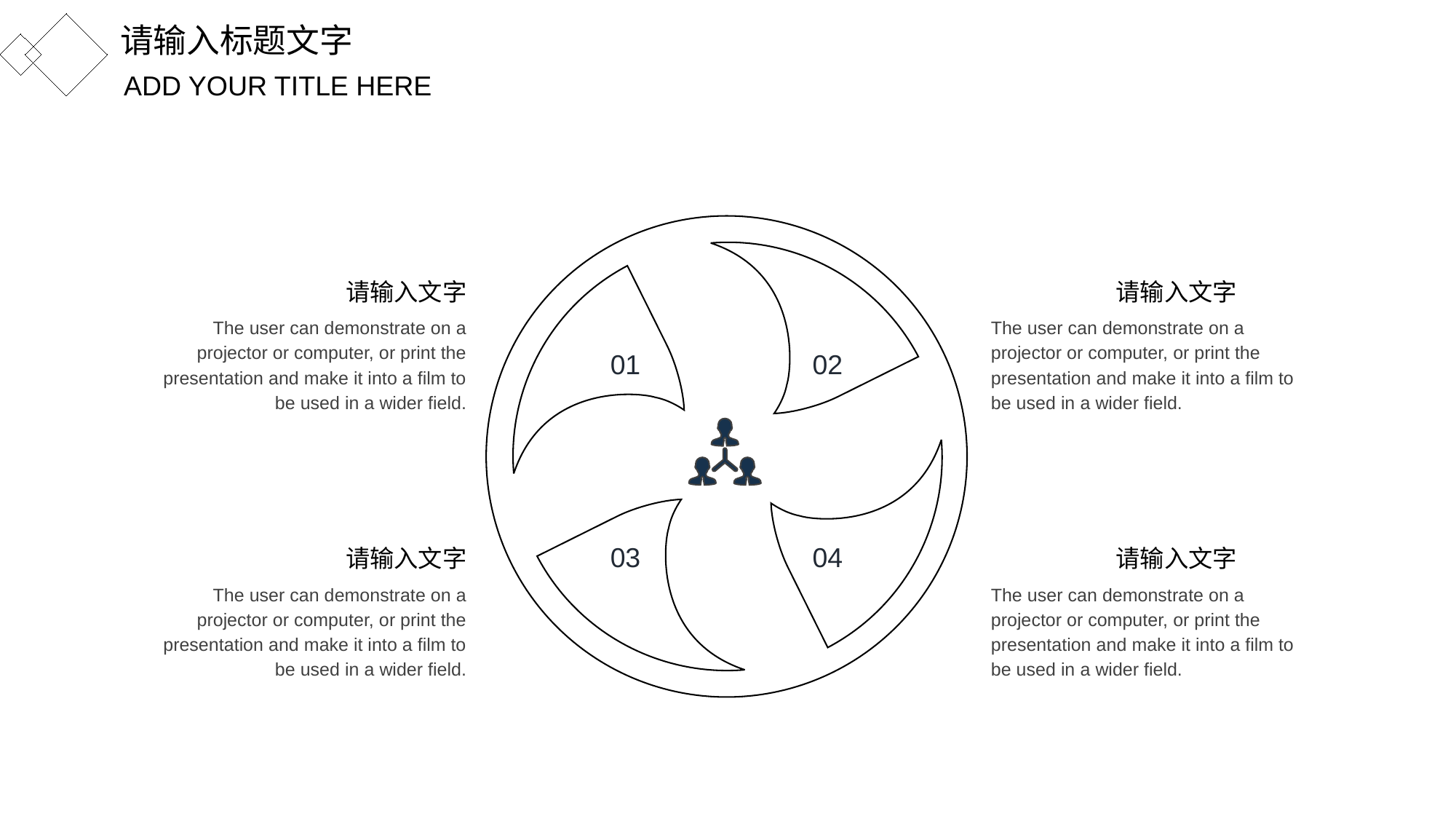

请输入标题文字

ADD YOUR TITLE HERE

01
02
03
04
请输入文字
The user can demonstrate on a projector or computer, or print the presentation and make it into a film to be used in a wider field.
请输入文字
The user can demonstrate on a projector or computer, or print the presentation and make it into a film to be used in a wider field.

请输入文字
The user can demonstrate on a projector or computer, or print the presentation and make it into a film to be used in a wider field.
请输入文字
The user can demonstrate on a projector or computer, or print the presentation and make it into a film to be used in a wider field.